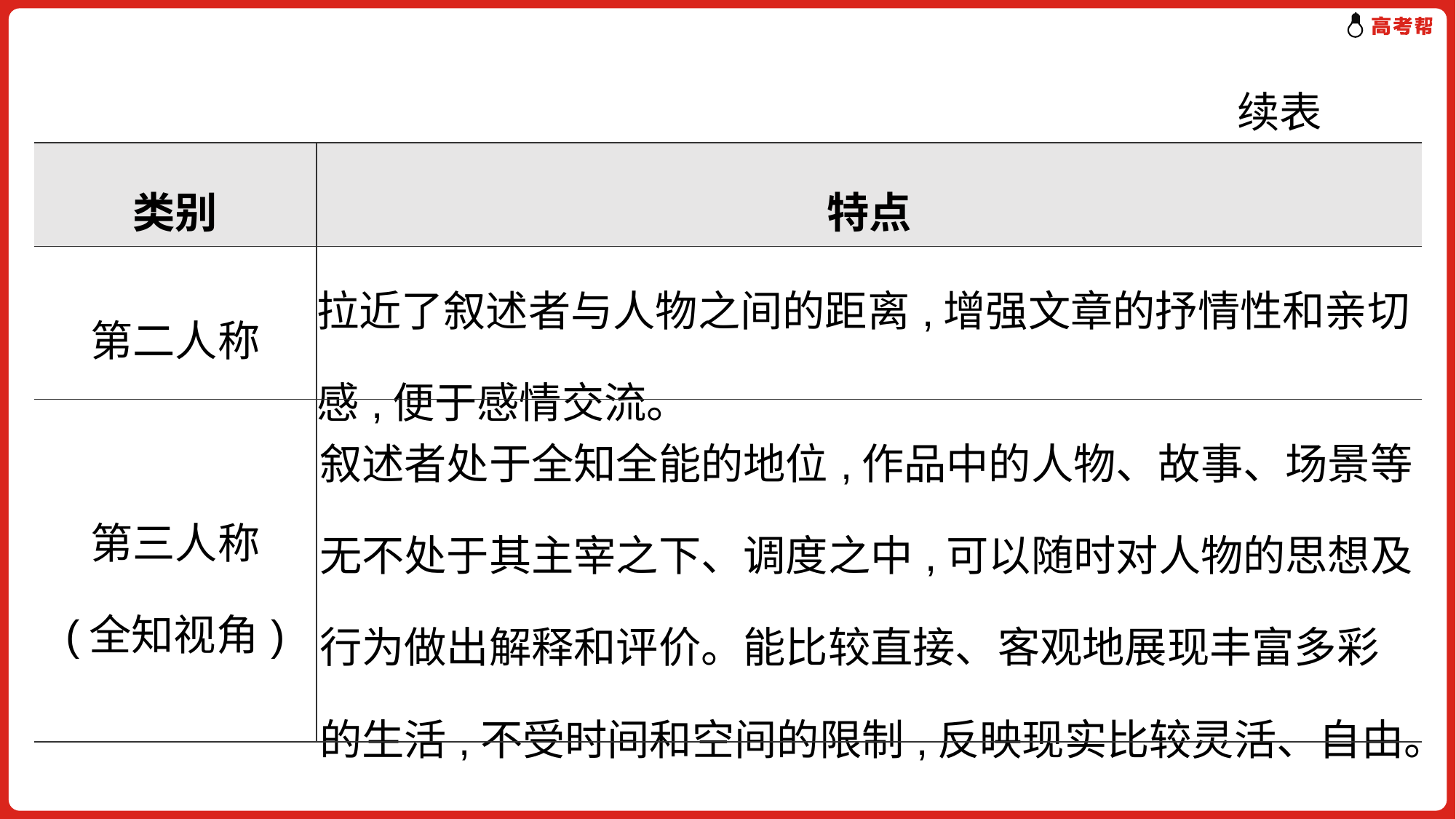

续表
| 类别 | 特点 |
| --- | --- |
| 第二人称 | 拉近了叙述者与人物之间的距离,增强文章的抒情性和亲切感,便于感情交流。 |
| 第三人称 (全知视角) | 叙述者处于全知全能的地位,作品中的人物、故事、场景等无不处于其主宰之下、调度之中,可以随时对人物的思想及行为做出解释和评价。能比较直接、客观地展现丰富多彩的生活,不受时间和空间的限制,反映现实比较灵活、自由。 |